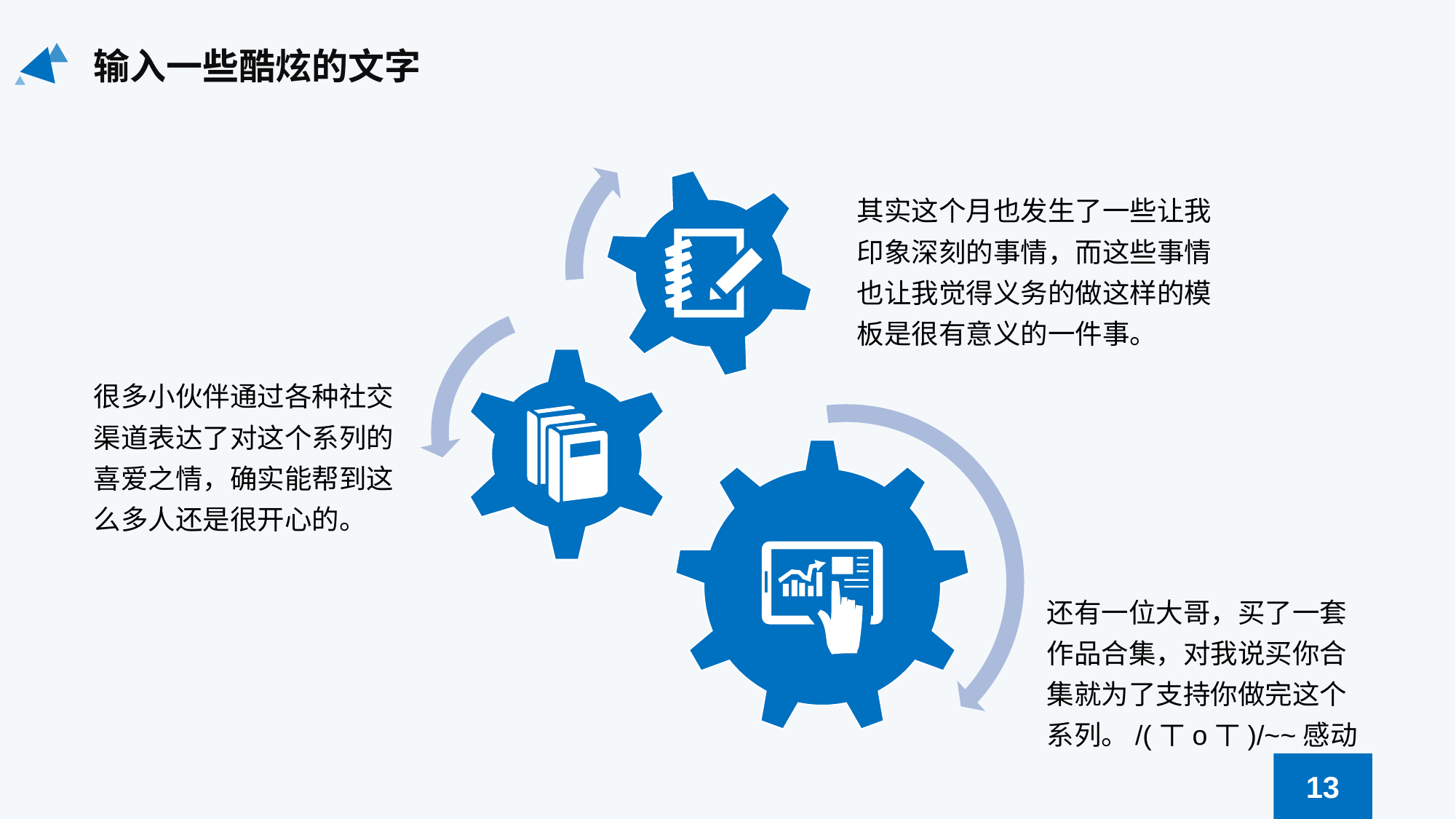

输入一些酷炫的文字

其实这个月也发生了一些让我印象深刻的事情，而这些事情也让我觉得义务的做这样的模板是很有意义的一件事。

很多小伙伴通过各种社交渠道表达了对这个系列的喜爱之情，确实能帮到这么多人还是很开心的。

还有一位大哥，买了一套作品合集，对我说买你合集就为了支持你做完这个系列。/(ㄒoㄒ)/~~感动

13